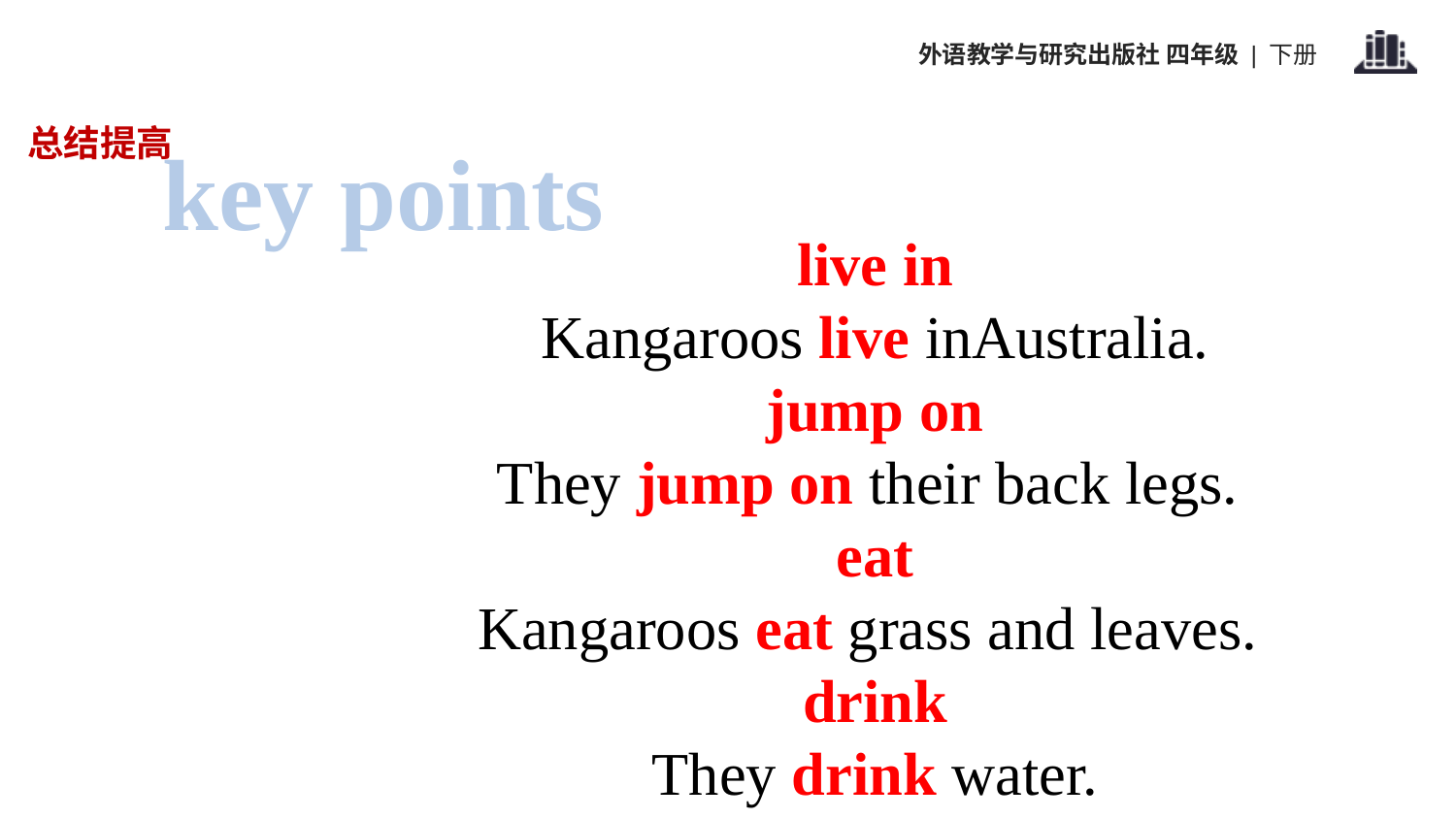

总结提高
key points
live in
Kangaroos live inAustralia.
jump on
They jump on their back legs.
eat
Kangaroos eat grass and leaves.
drink
They drink water.